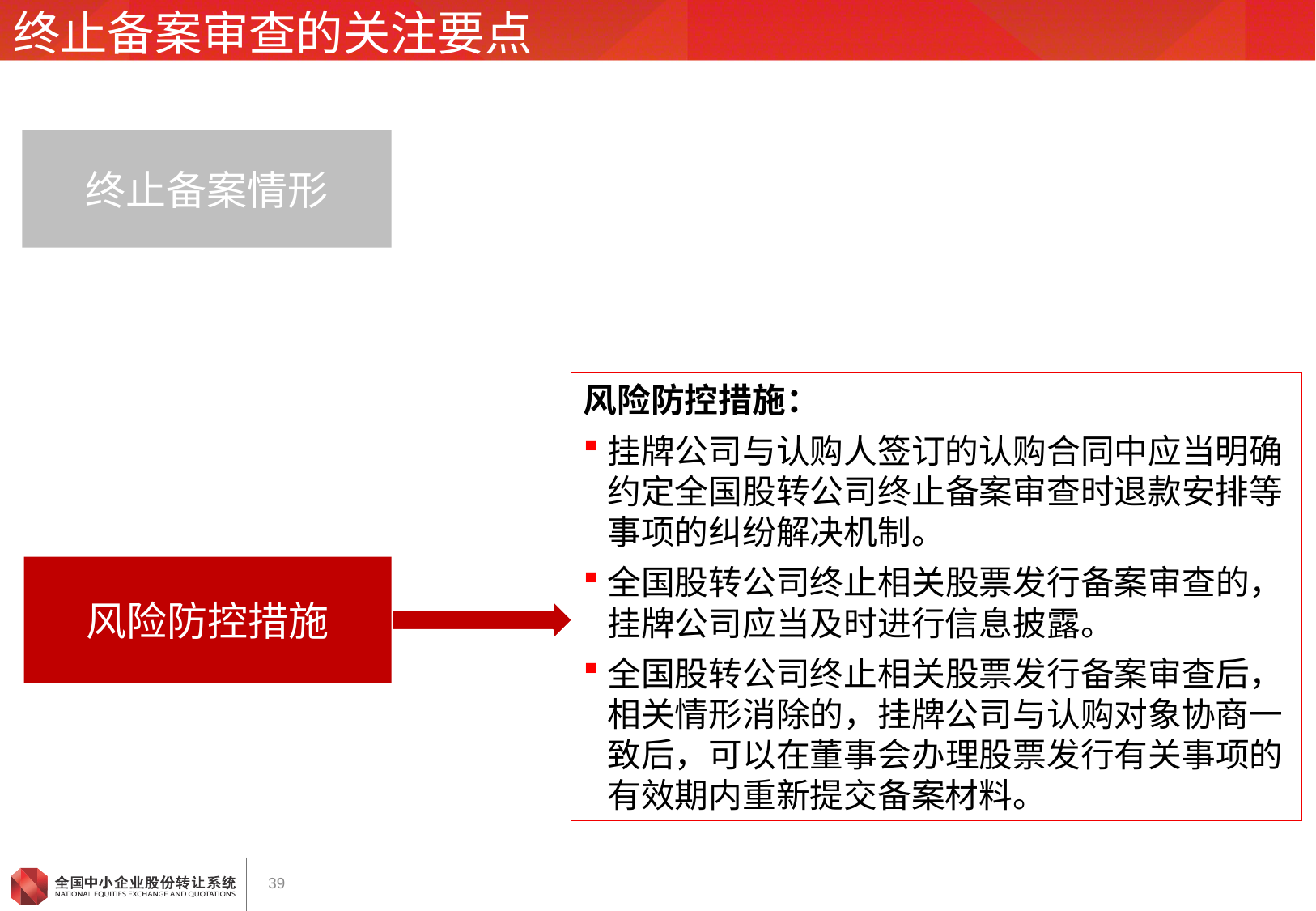

# 终止备案审查的关注要点
终止备案情形
风险防控措施：
挂牌公司与认购人签订的认购合同中应当明确约定全国股转公司终止备案审查时退款安排等事项的纠纷解决机制。
全国股转公司终止相关股票发行备案审查的，挂牌公司应当及时进行信息披露。
全国股转公司终止相关股票发行备案审查后，相关情形消除的，挂牌公司与认购对象协商一致后，可以在董事会办理股票发行有关事项的有效期内重新提交备案材料。
风险防控措施

39